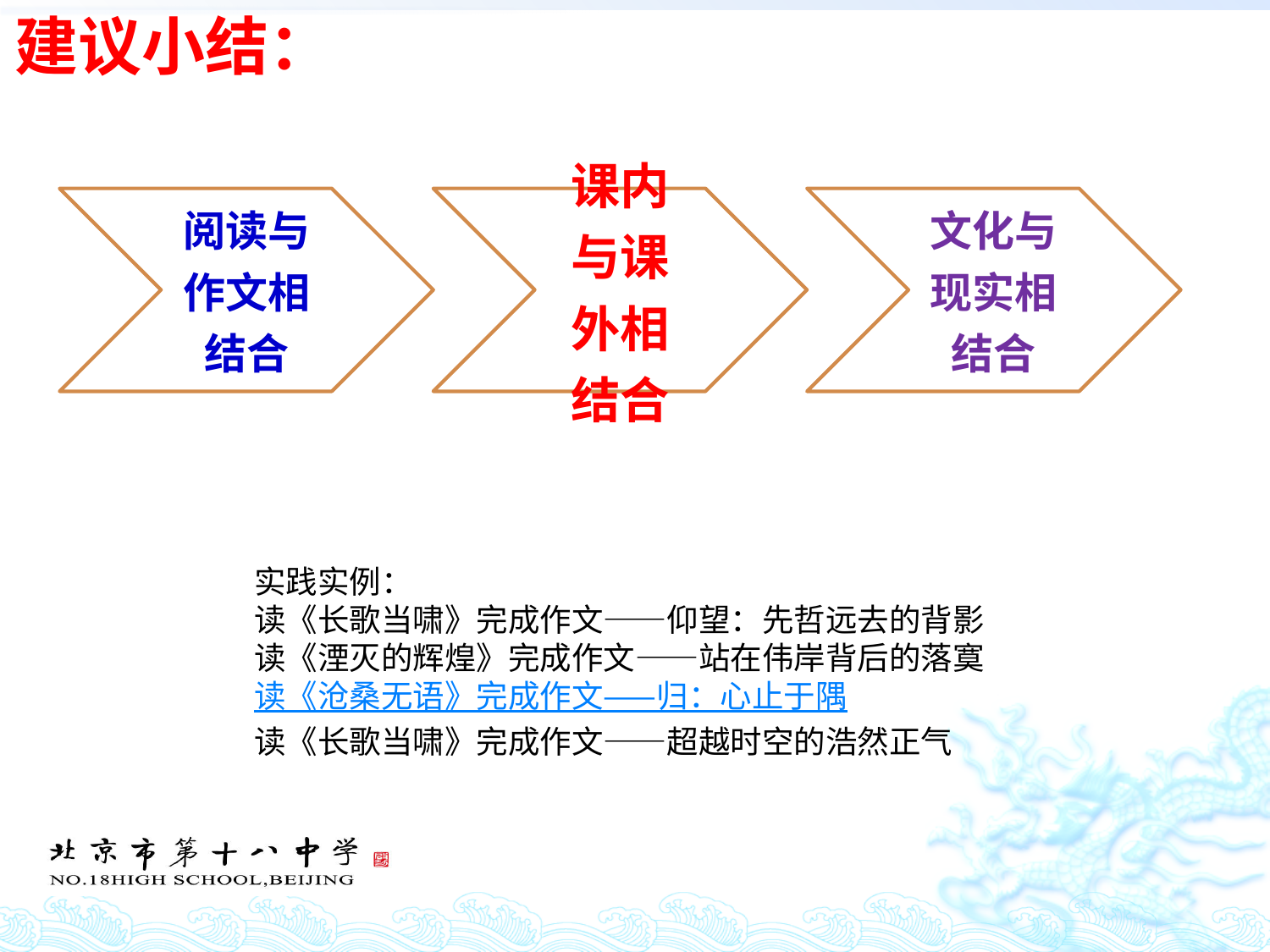

建议小结：
阅读与作文相结合
课内与课外相结合
文化与现实相结合
实践实例：
读《长歌当啸》完成作文——仰望：先哲远去的背影
读《湮灭的辉煌》完成作文——站在伟岸背后的落寞
读《沧桑无语》完成作文——归：心止于隅
读《长歌当啸》完成作文——超越时空的浩然正气